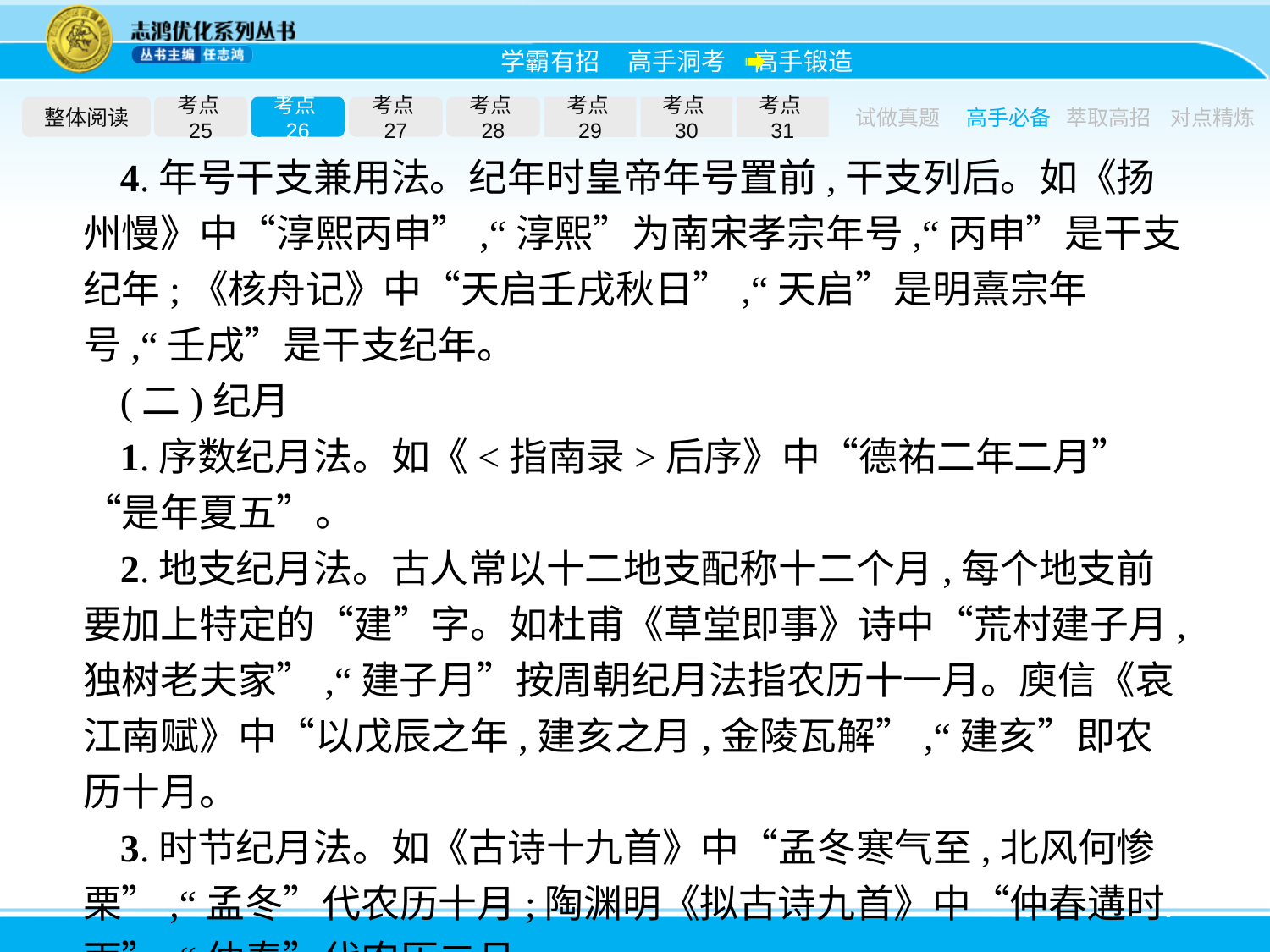

整体阅读
考点25
考点26
考点27
考点28
考点29
考点30
考点31
试做真题
高手必备
萃取高招
对点精炼
4.年号干支兼用法。纪年时皇帝年号置前,干支列后。如《扬州慢》中“淳熙丙申”,“淳熙”为南宋孝宗年号,“丙申”是干支纪年;《核舟记》中“天启壬戌秋日”,“天启”是明熹宗年号,“壬戌”是干支纪年。
(二)纪月
1.序数纪月法。如《<指南录>后序》中“德祐二年二月”“是年夏五”。
2.地支纪月法。古人常以十二地支配称十二个月,每个地支前要加上特定的“建”字。如杜甫《草堂即事》诗中“荒村建子月,独树老夫家”,“建子月”按周朝纪月法指农历十一月。庾信《哀江南赋》中“以戊辰之年,建亥之月,金陵瓦解”,“建亥”即农历十月。
3.时节纪月法。如《古诗十九首》中“孟冬寒气至,北风何惨栗”,“孟冬”代农历十月;陶渊明《拟古诗九首》中“仲春遘时雨”,“仲春”代农历二月。